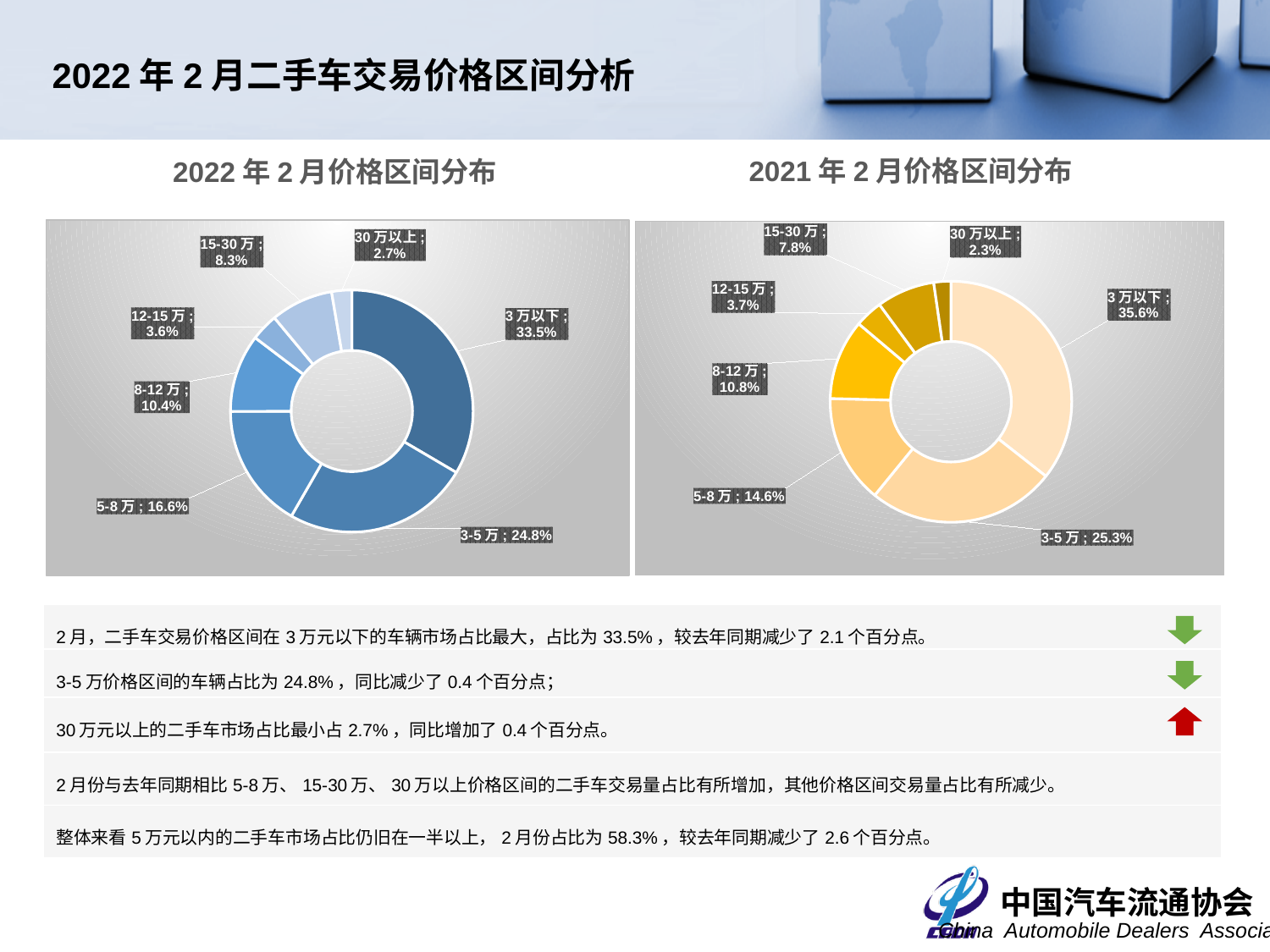

2022年2月二手车交易价格区间分析
2021年2月价格区间分布
2022年2月价格区间分布

### Chart

| Category | 2022年2月 |
|---|---|
| 3万以下 | 0.334760432766615 |
| 3-5万 | 0.248206313038767 |
| 5-8万 | 0.166482204411585 |
| 8-12万 | 0.1040010197740563 |
| 12-15万 | 0.03641974325063603 |
| 15-30万 | 0.08332403851771591 |
| 30万以上 | 0.026806248240624185 |

### Chart

| Category | 2021年2月 |
|---|---|
| 3万以下 | 0.35599962384803463 |
| 3-5万 | 0.2526236599586233 |
| 5-8万 | 0.14560842580402483 |
| 8-12万 | 0.10755125070528493 |
| 12-15万 | 0.03743652435583976 |
| 15-30万 | 0.07794809102877563 |
| 30万以上 | 0.022832424299416964 |
| 2月，二手车交易价格区间在3万元以下的车辆市场占比最大，占比为33.5%，较去年同期减少了2.1个百分点。 |
| --- |
| 3-5万价格区间的车辆占比为24.8%，同比减少了0.4个百分点； |
| 30万元以上的二手车市场占比最小占2.7%，同比增加了0.4个百分点。 |
| 2月份与去年同期相比5-8万、15-30万、30万以上价格区间的二手车交易量占比有所增加，其他价格区间交易量占比有所减少。 |
| 整体来看5万元以内的二手车市场占比仍旧在一半以上，2月份占比为58.3%，较去年同期减少了2.6个百分点。 |